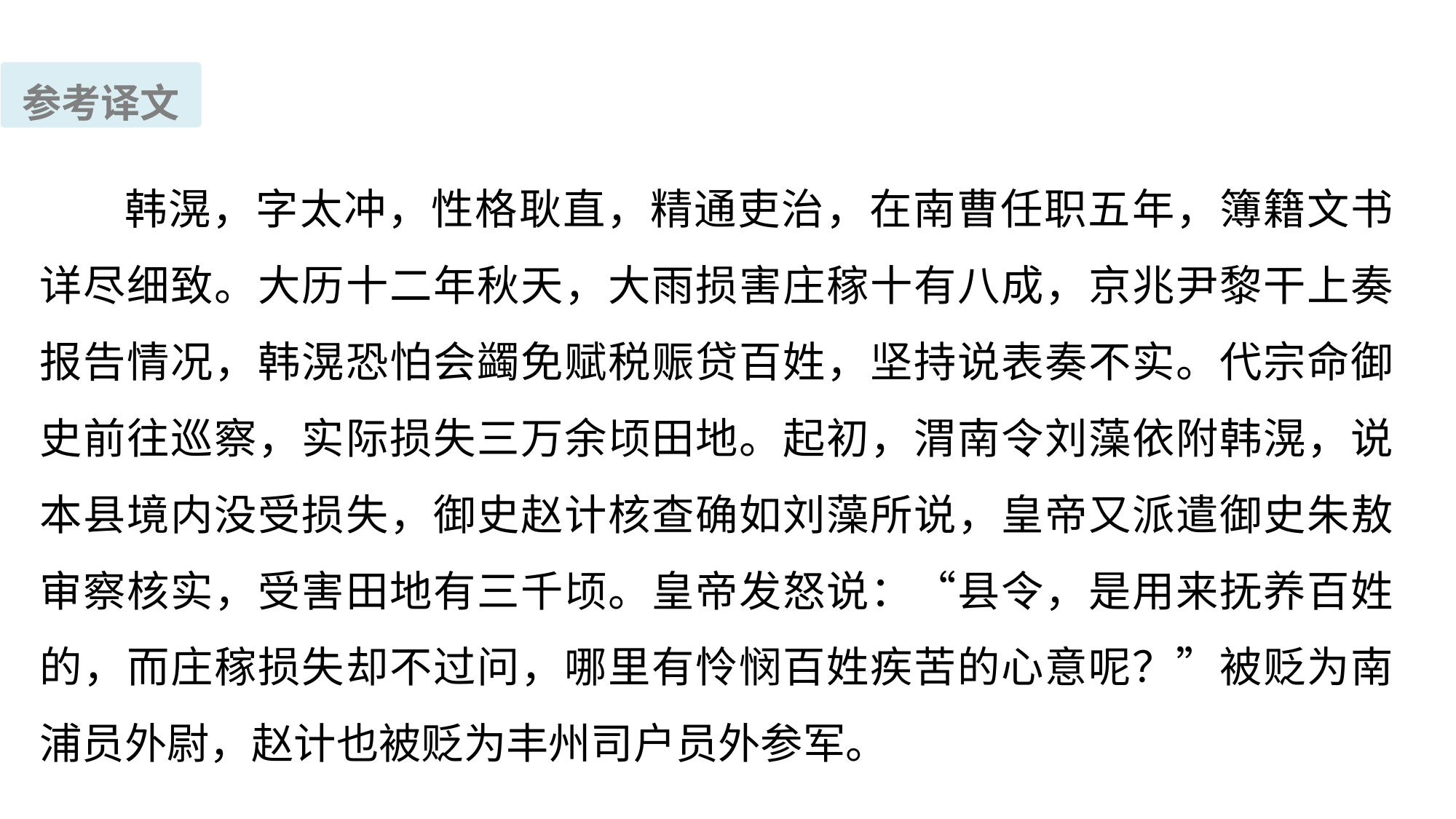

参考译文
韩滉，字太冲，性格耿直，精通吏治，在南曹任职五年，簿籍文书详尽细致。大历十二年秋天，大雨损害庄稼十有八成，京兆尹黎干上奏报告情况，韩滉恐怕会蠲免赋税赈贷百姓，坚持说表奏不实。代宗命御史前往巡察，实际损失三万余顷田地。起初，渭南令刘藻依附韩滉，说本县境内没受损失，御史赵计核查确如刘藻所说，皇帝又派遣御史朱敖审察核实，受害田地有三千顷。皇帝发怒说：“县令，是用来抚养百姓的，而庄稼损失却不过问，哪里有怜悯百姓疾苦的心意呢？”被贬为南浦员外尉，赵计也被贬为丰州司户员外参军。